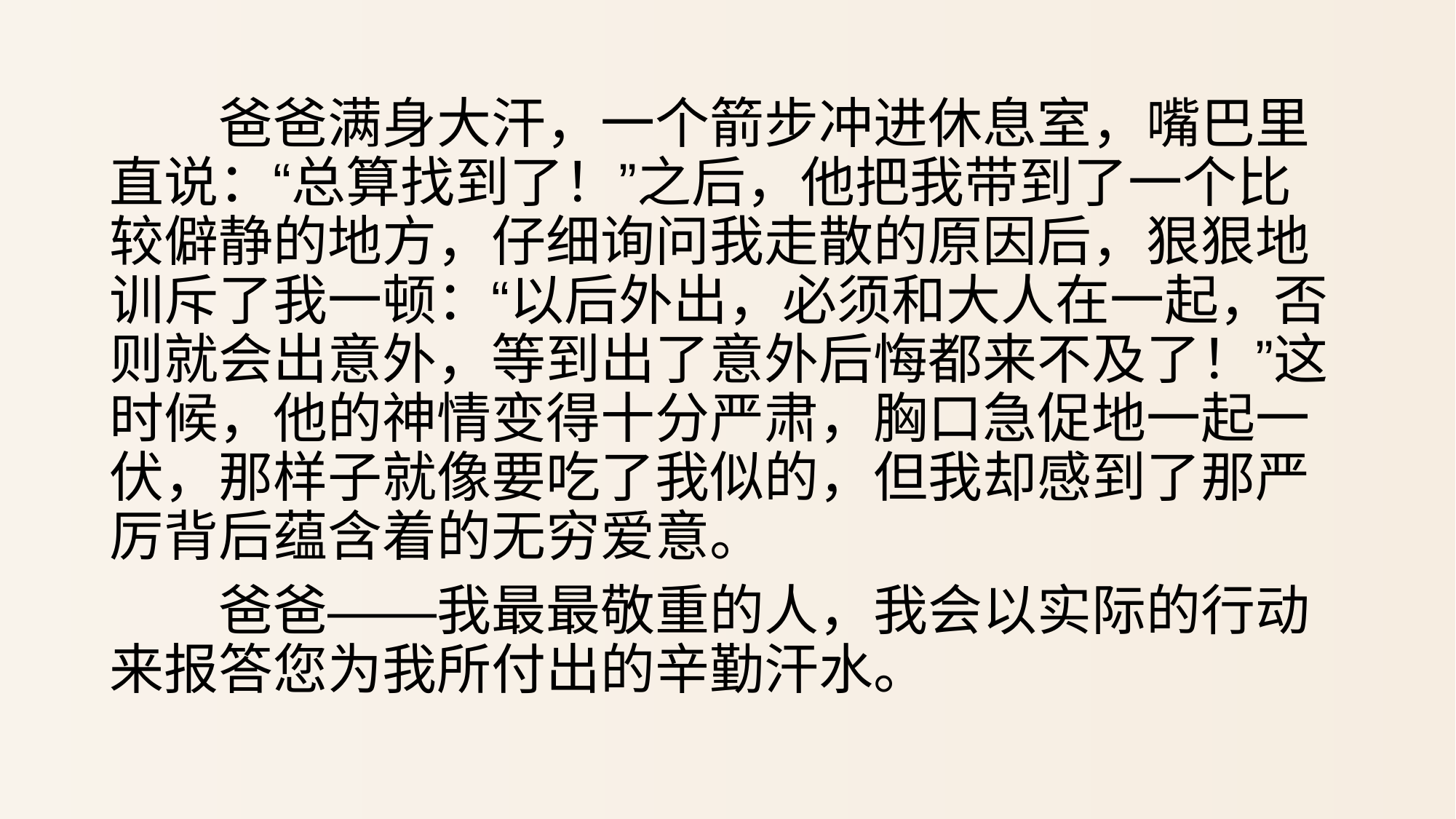

爸爸满身大汗，一个箭步冲进休息室，嘴巴里直说：“总算找到了！”之后，他把我带到了一个比较僻静的地方，仔细询问我走散的原因后，狠狠地训斥了我一顿：“以后外出，必须和大人在一起，否则就会出意外，等到出了意外后悔都来不及了！”这时候，他的神情变得十分严肃，胸口急促地一起一伏，那样子就像要吃了我似的，但我却感到了那严厉背后蕴含着的无穷爱意。
　　爸爸——我最最敬重的人，我会以实际的行动来报答您为我所付出的辛勤汗水。